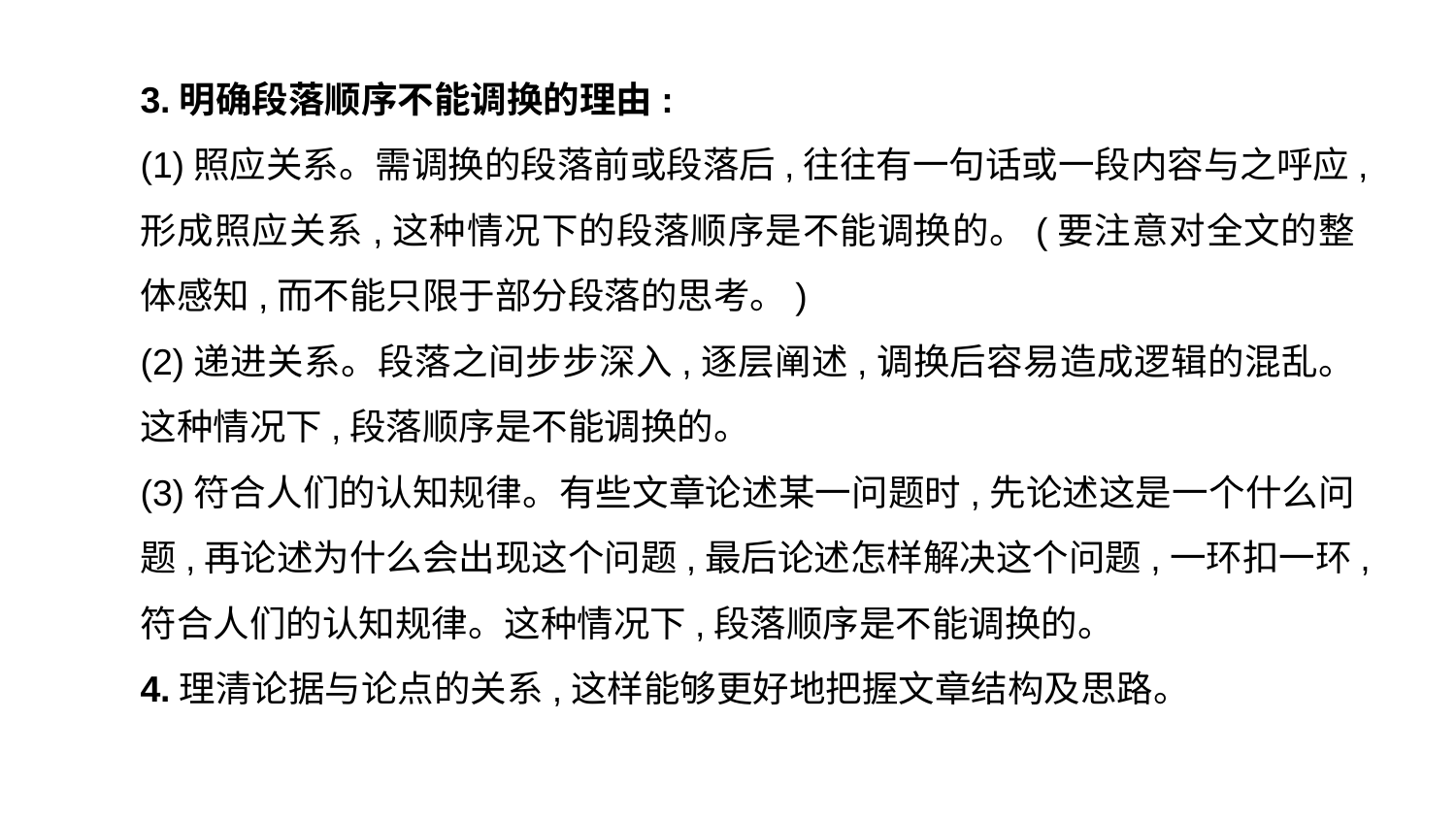

3.明确段落顺序不能调换的理由:
(1)照应关系。需调换的段落前或段落后,往往有一句话或一段内容与之呼应,形成照应关系,这种情况下的段落顺序是不能调换的。(要注意对全文的整体感知,而不能只限于部分段落的思考。)
(2)递进关系。段落之间步步深入,逐层阐述,调换后容易造成逻辑的混乱。这种情况下,段落顺序是不能调换的。
(3)符合人们的认知规律。有些文章论述某一问题时,先论述这是一个什么问题,再论述为什么会出现这个问题,最后论述怎样解决这个问题,一环扣一环,符合人们的认知规律。这种情况下,段落顺序是不能调换的。
4.理清论据与论点的关系,这样能够更好地把握文章结构及思路。